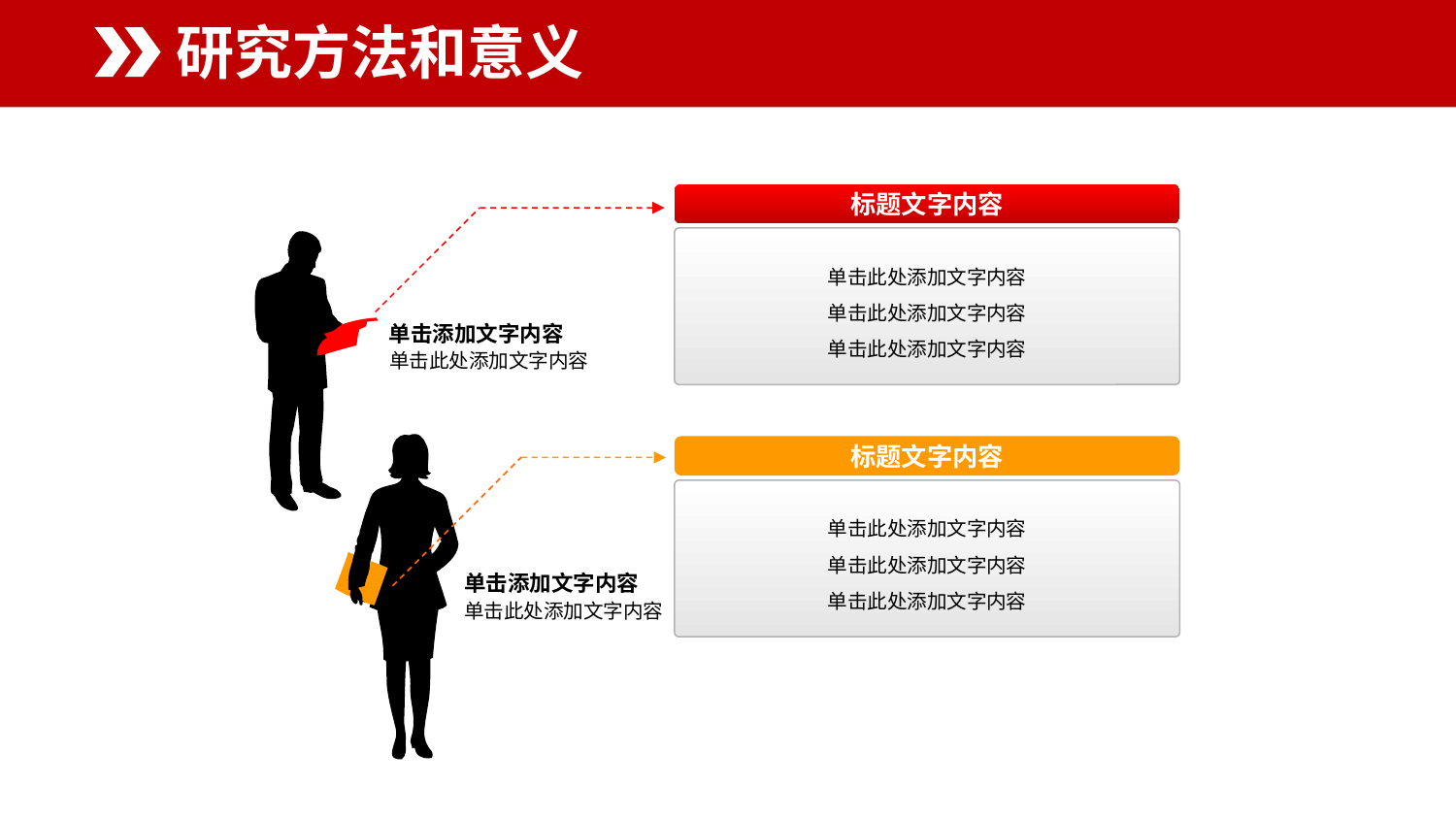

研究方法和意义

标题文字内容

单击此处添加文字内容
单击此处添加文字内容
单击此处添加文字内容

单击添加文字内容
单击此处添加文字内容

标题文字内容

单击此处添加文字内容
单击此处添加文字内容
单击此处添加文字内容
单击添加文字内容
单击此处添加文字内容